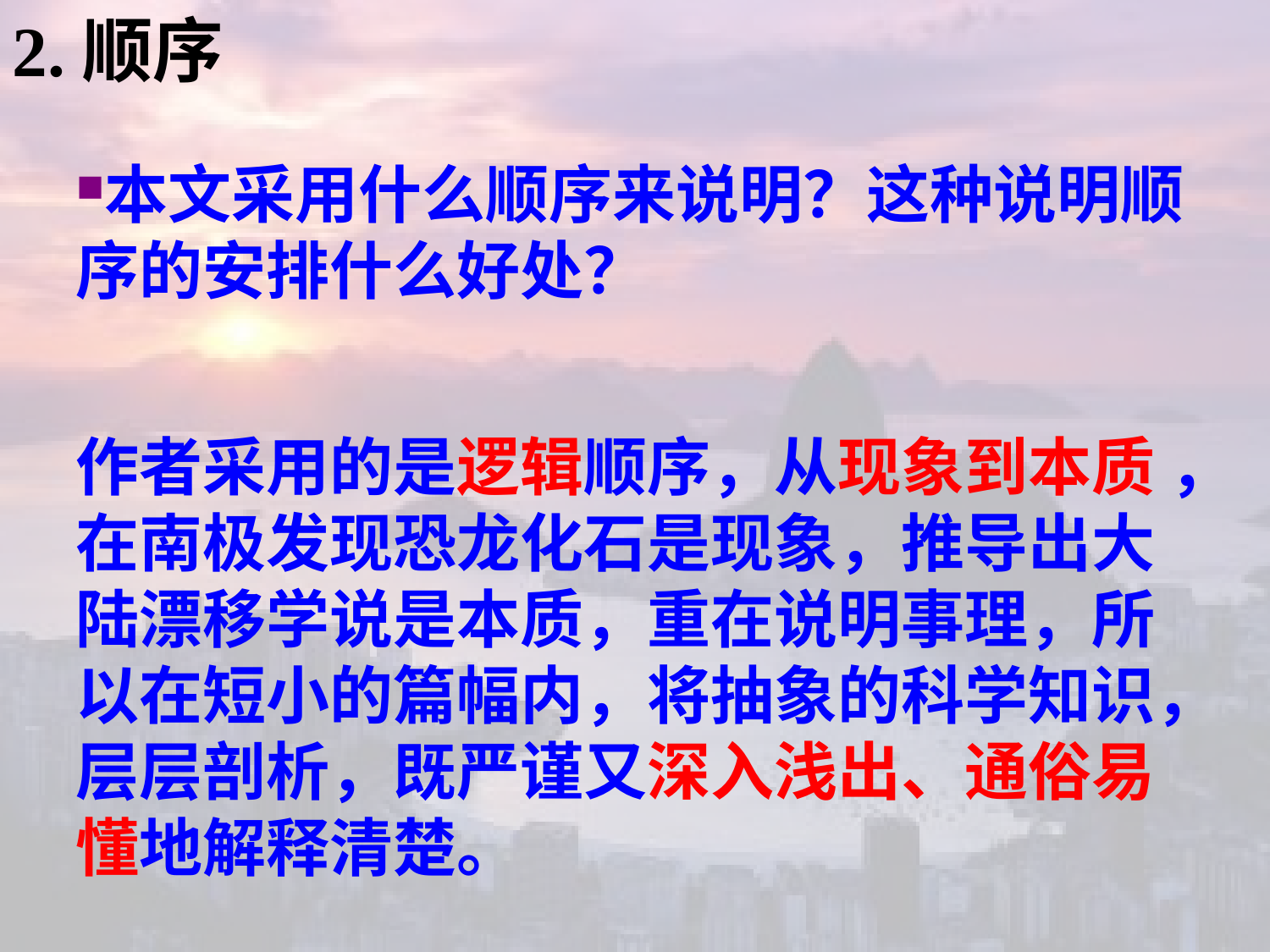

2.顺序

本文采用什么顺序来说明？这种说明顺序的安排什么好处？

作者采用的是逻辑顺序，从现象到本质 ，在南极发现恐龙化石是现象，推导出大陆漂移学说是本质，重在说明事理，所以在短小的篇幅内，将抽象的科学知识，层层剖析，既严谨又深入浅出、通俗易懂地解释清楚。